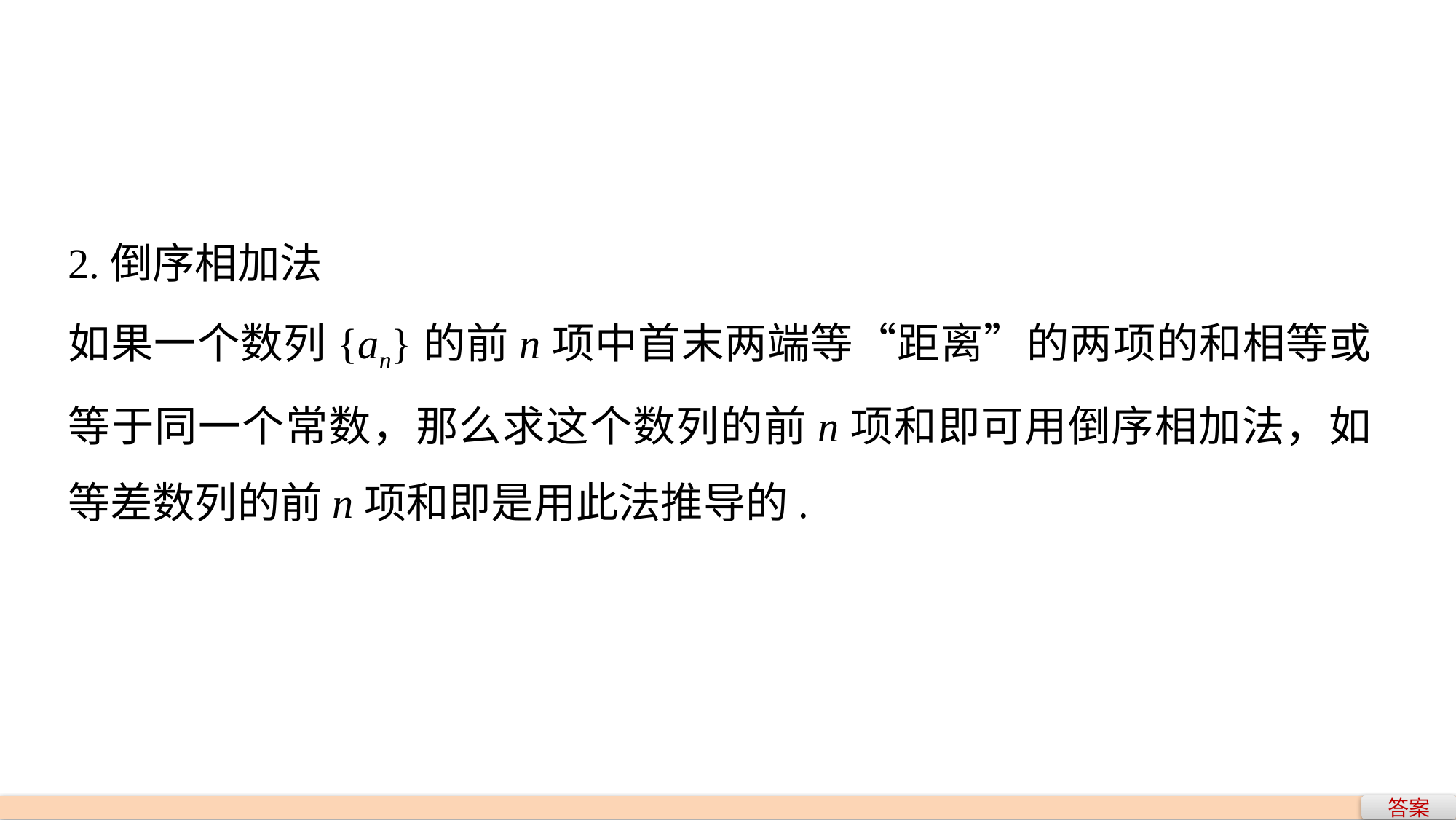

2.倒序相加法
如果一个数列{an}的前n项中首末两端等“距离”的两项的和相等或等于同一个常数，那么求这个数列的前n项和即可用倒序相加法，如等差数列的前n项和即是用此法推导的.
答案